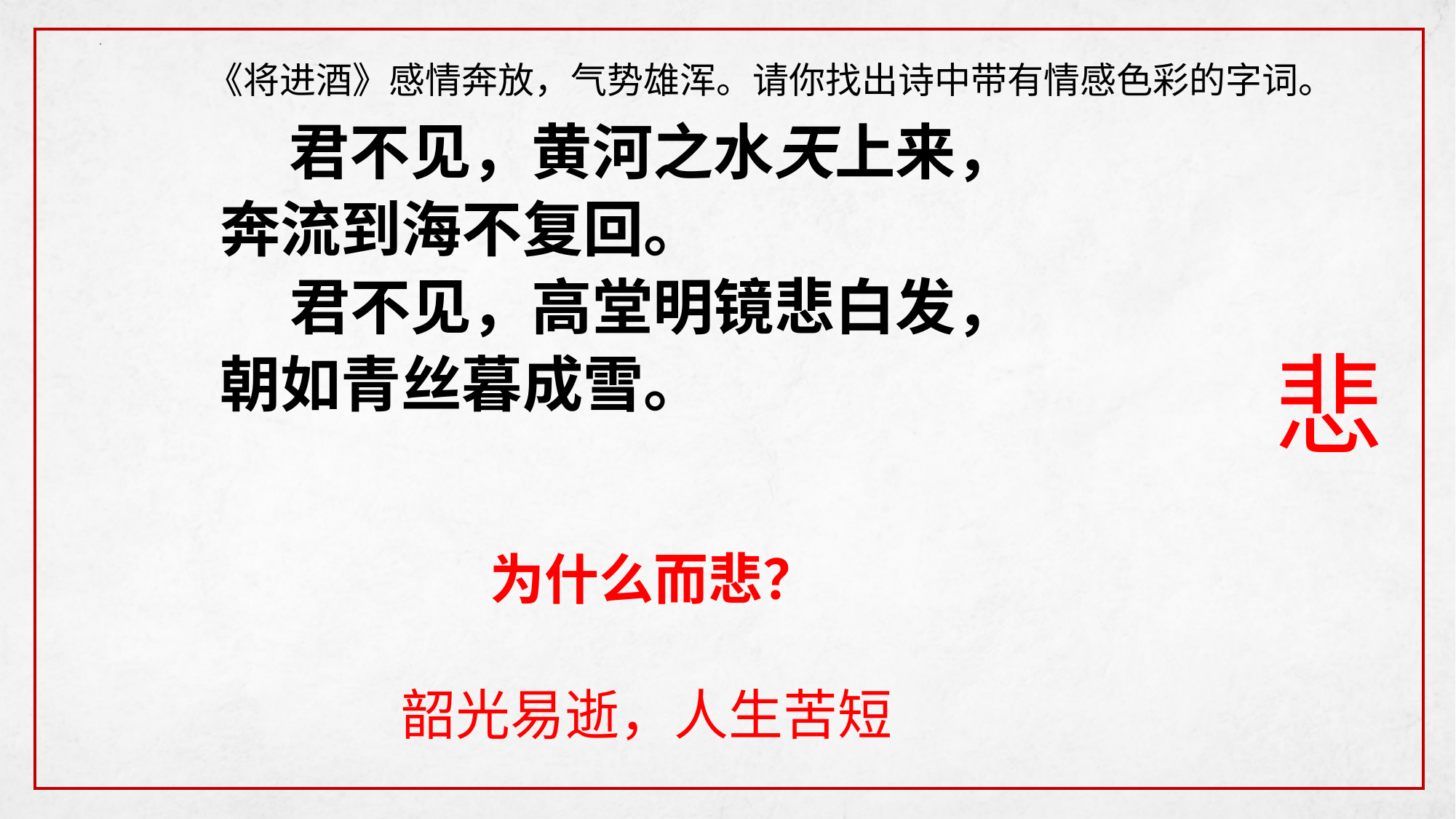

《将进酒》感情奔放，气势雄浑。请你找出诗中带有情感色彩的字词。

    君不见，黄河之水天上来，
奔流到海不复回。
    君不见，高堂明镜悲白发，
朝如青丝暮成雪。

悲
为什么而悲？

韶光易逝，人生苦短